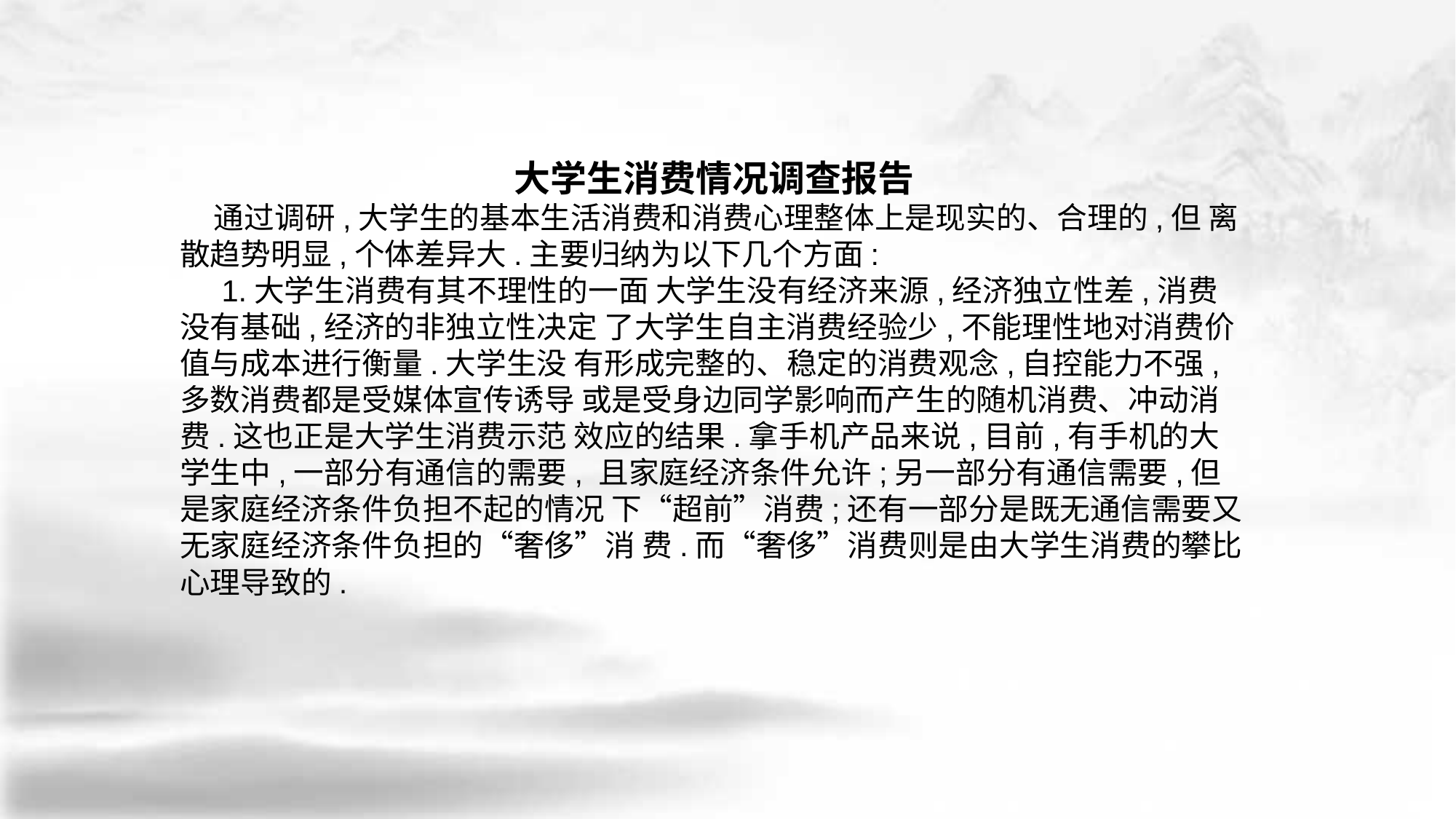

大学生消费情况调查报告
    通过调研,大学生的基本生活消费和消费心理整体上是现实的、合理的,但 离散趋势明显,个体差异大.主要归纳为以下几个方面:
     1.大学生消费有其不理性的一面 大学生没有经济来源,经济独立性差,消费没有基础,经济的非独立性决定 了大学生自主消费经验少,不能理性地对消费价值与成本进行衡量.大学生没 有形成完整的、稳定的消费观念,自控能力不强,多数消费都是受媒体宣传诱导 或是受身边同学影响而产生的随机消费、冲动消费.这也正是大学生消费示范 效应的结果.拿手机产品来说,目前,有手机的大学生中,一部分有通信的需要, 且家庭经济条件允许;另一部分有通信需要,但是家庭经济条件负担不起的情况 下“超前”消费;还有一部分是既无通信需要又无家庭经济条件负担的“奢侈”消 费.而“奢侈”消费则是由大学生消费的攀比心理导致的.